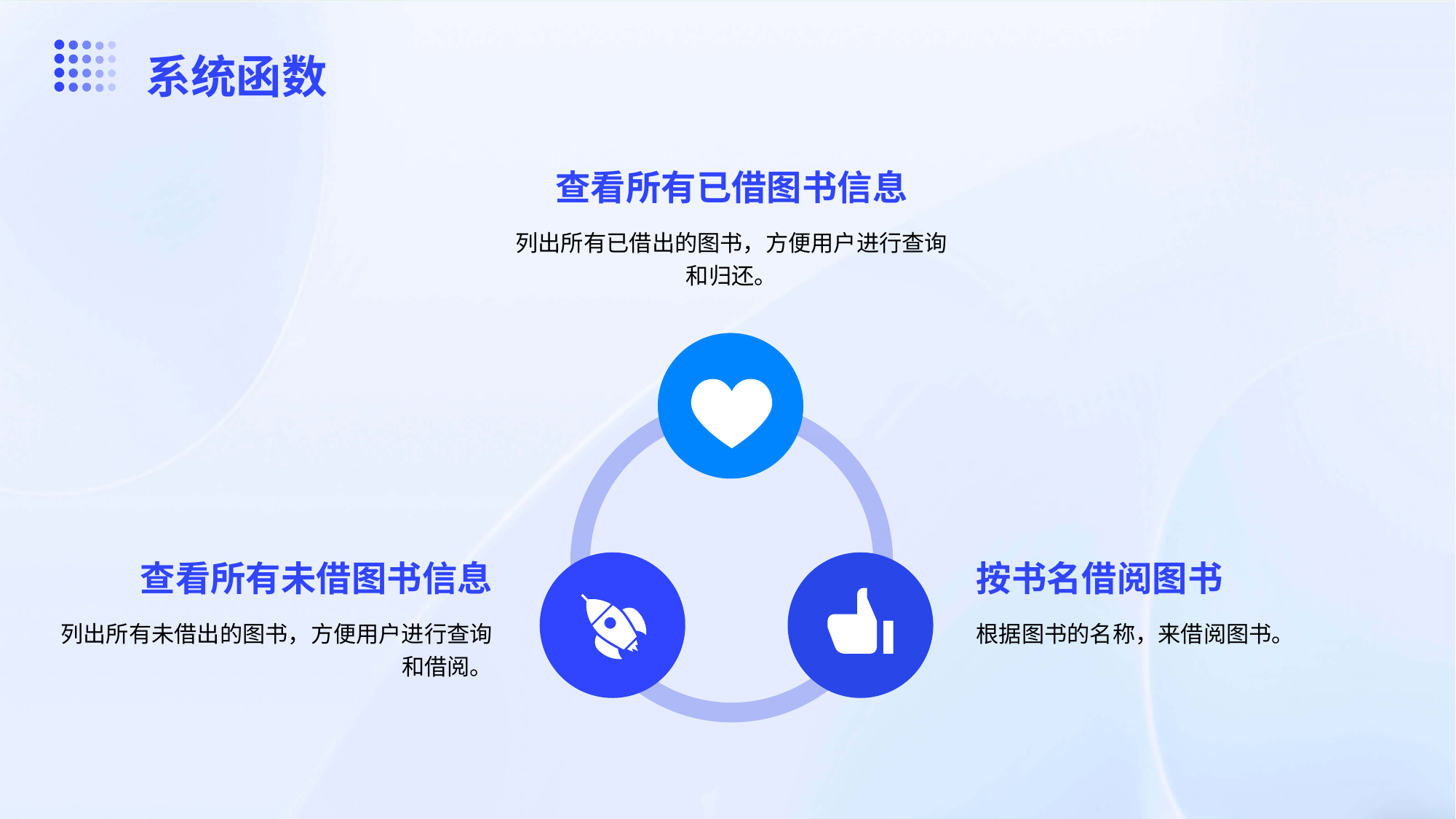

系统函数

查看所有已借图书信息
列出所有已借出的图书，方便用户进行查询和归还。

查看所有未借图书信息
按书名借阅图书

列出所有未借出的图书，方便用户进行查询和借阅。
根据图书的名称，来借阅图书。